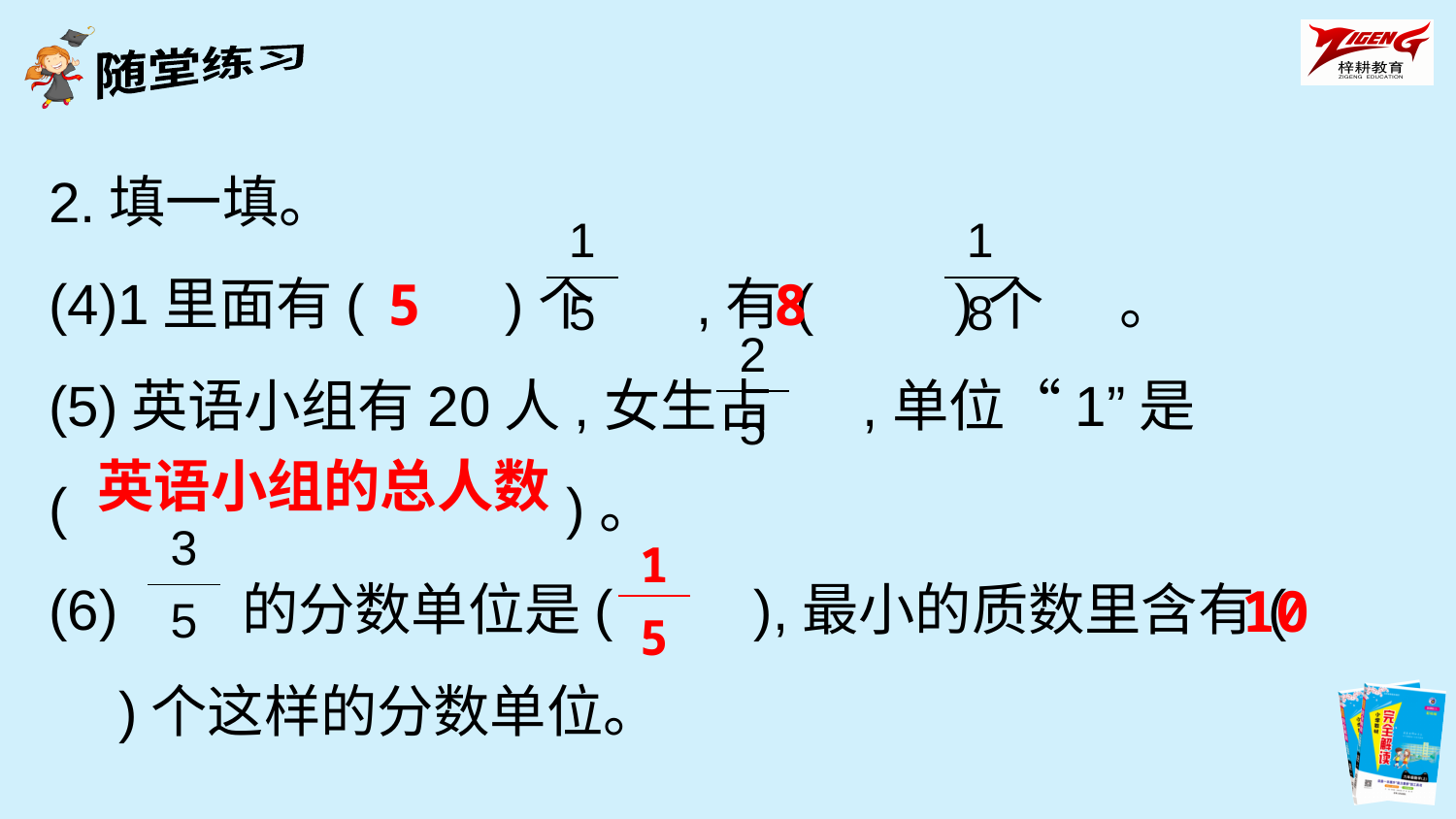

2.填一填。
(4)1里面有(　　)个       ,有(　　)个      。
(5)英语小组有20人,女生占      ,单位“1”是
(　　　　　               )。
(6)       的分数单位是(　　),最小的质数里含有(　　)个这样的分数单位。
| 1 |
| --- |
| 5 |
| 1 |
| --- |
| 8 |
5
8
| 2 |
| --- |
| 5 |
英语小组的总人数
| 3 |
| --- |
| 5 |
| 1 |
| --- |
| 5 |
10